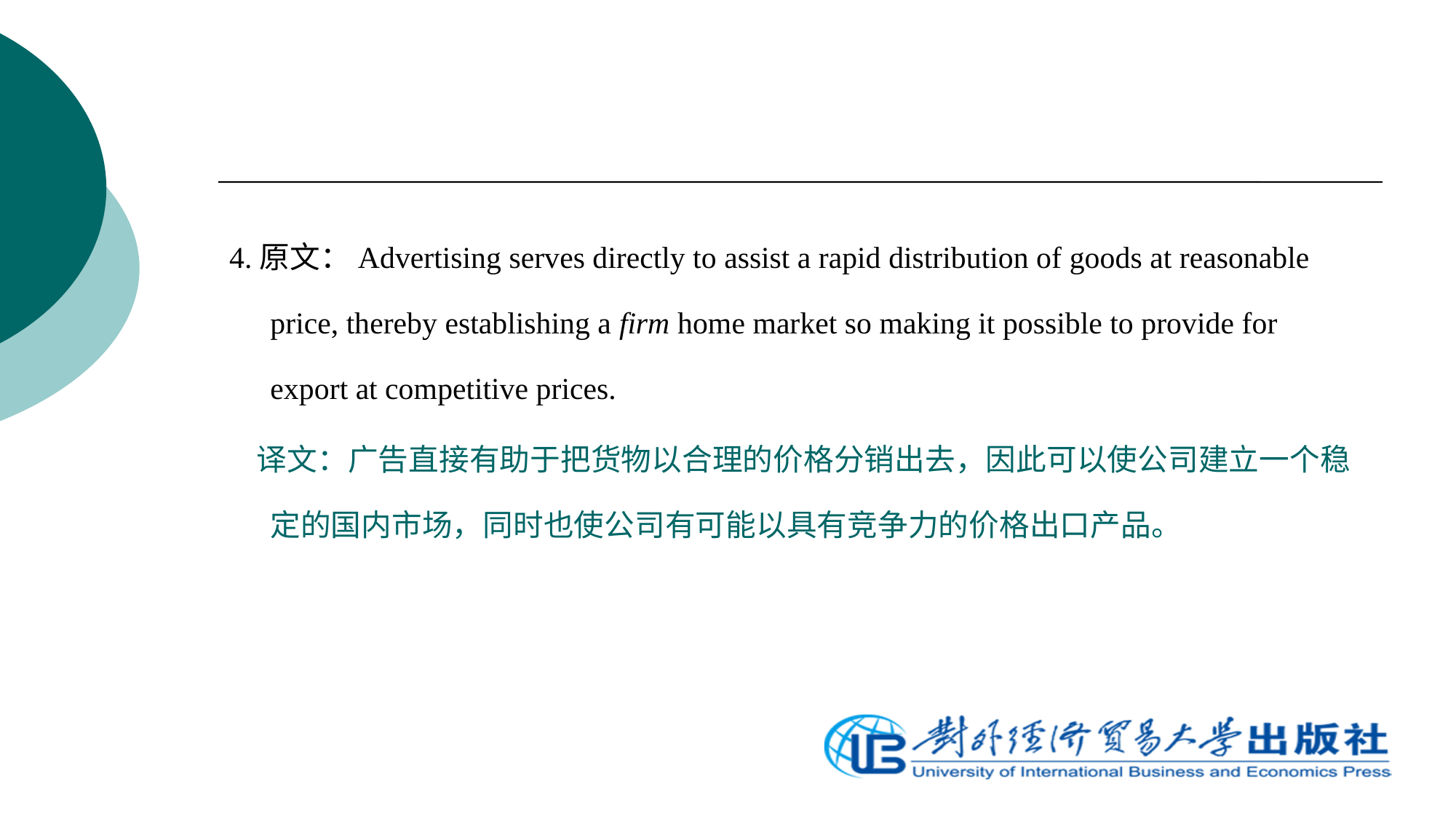

4.原文：Advertising serves directly to assist a rapid distribution of goods at reasonable price, thereby establishing a firm home market so making it possible to provide for export at competitive prices.
   译文：广告直接有助于把货物以合理的价格分销出去，因此可以使公司建立一个稳定的国内市场，同时也使公司有可能以具有竞争力的价格出口产品。